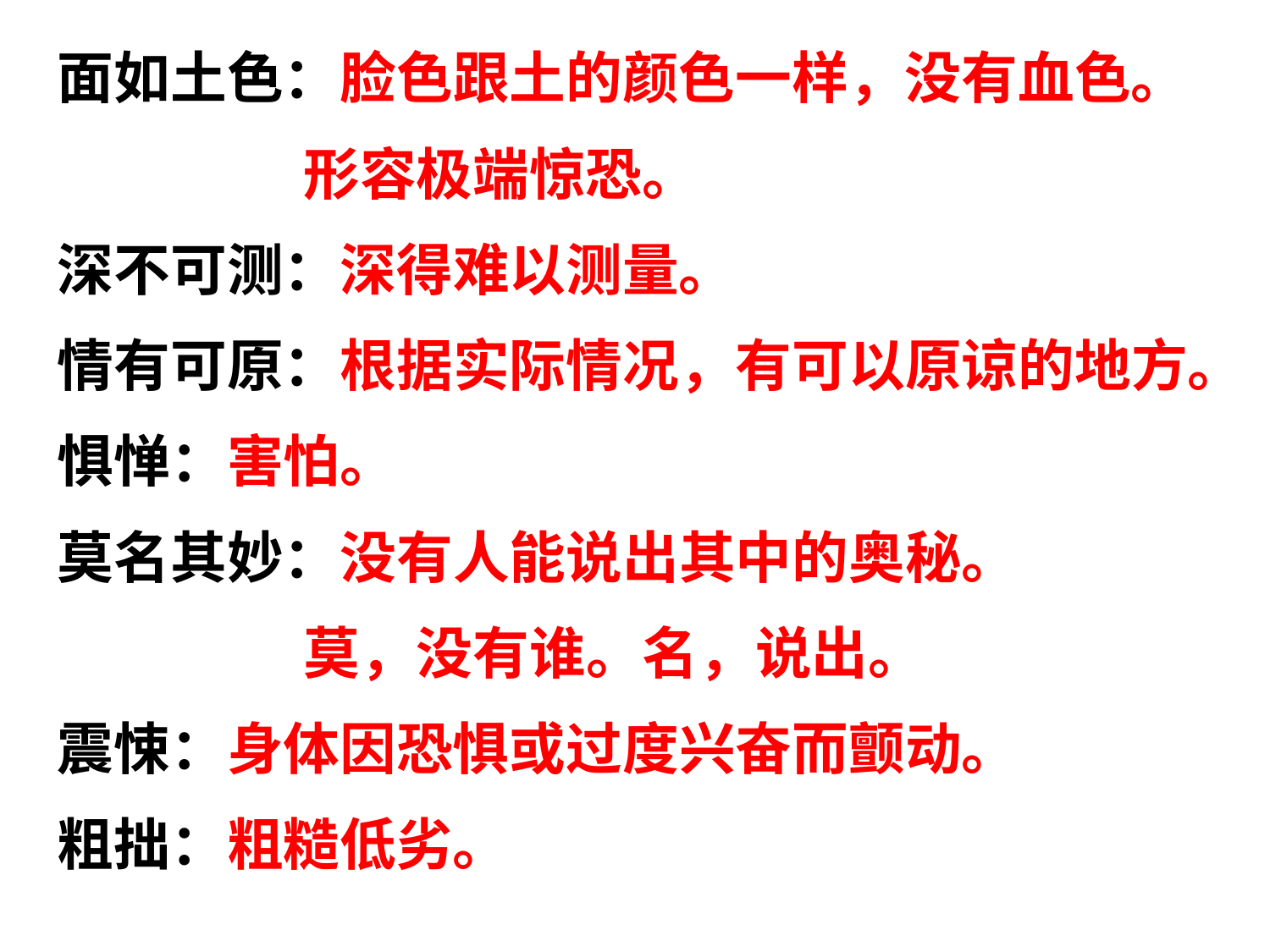

面如土色：脸色跟土的颜色一样，没有血色。
                  形容极端惊恐。
深不可测：深得难以测量。
情有可原：根据实际情况，有可以原谅的地方。
惧惮：害怕。
莫名其妙：没有人能说出其中的奥秘。
                  莫，没有谁。名，说出。
震悚：身体因恐惧或过度兴奋而颤动。
粗拙：粗糙低劣。